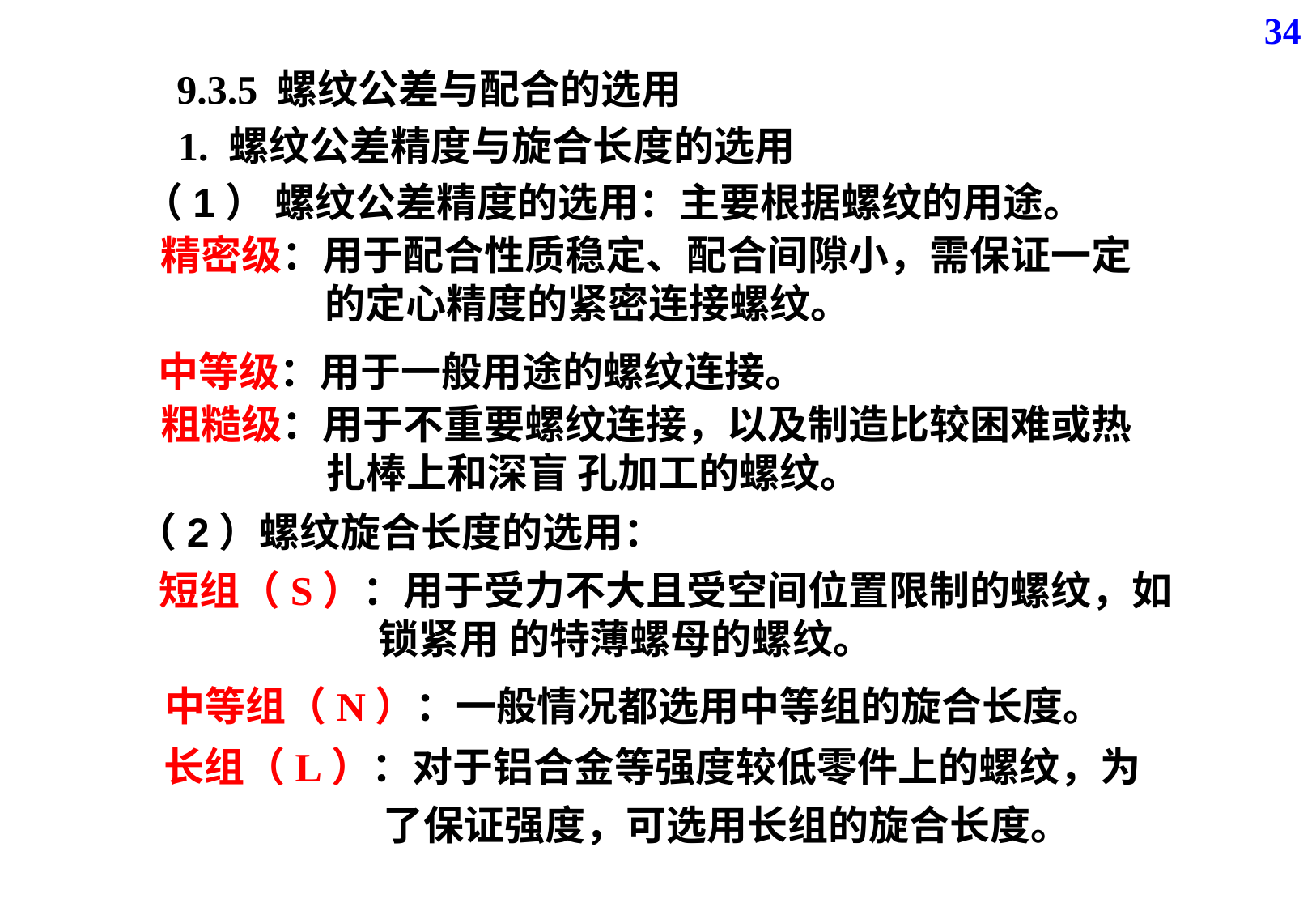

34
9.3.5 螺纹公差与配合的选用
1. 螺纹公差精度与旋合长度的选用
（1） 螺纹公差精度的选用：主要根据螺纹的用途。
精密级：用于配合性质稳定、配合间隙小，需保证一定
                 的定心精度的紧密连接螺纹。
中等级：用于一般用途的螺纹连接。
粗糙级：用于不重要螺纹连接，以及制造比较困难或热
                 扎棒上和深盲 孔加工的螺纹。
（2）螺纹旋合长度的选用：
短组（S）：用于受力不大且受空间位置限制的螺纹，如
                       锁紧用 的特薄螺母的螺纹。
中等组（N）：一般情况都选用中等组的旋合长度。
长组（L）：对于铝合金等强度较低零件上的螺纹，为
                       了保证强度，可选用长组的旋合长度。